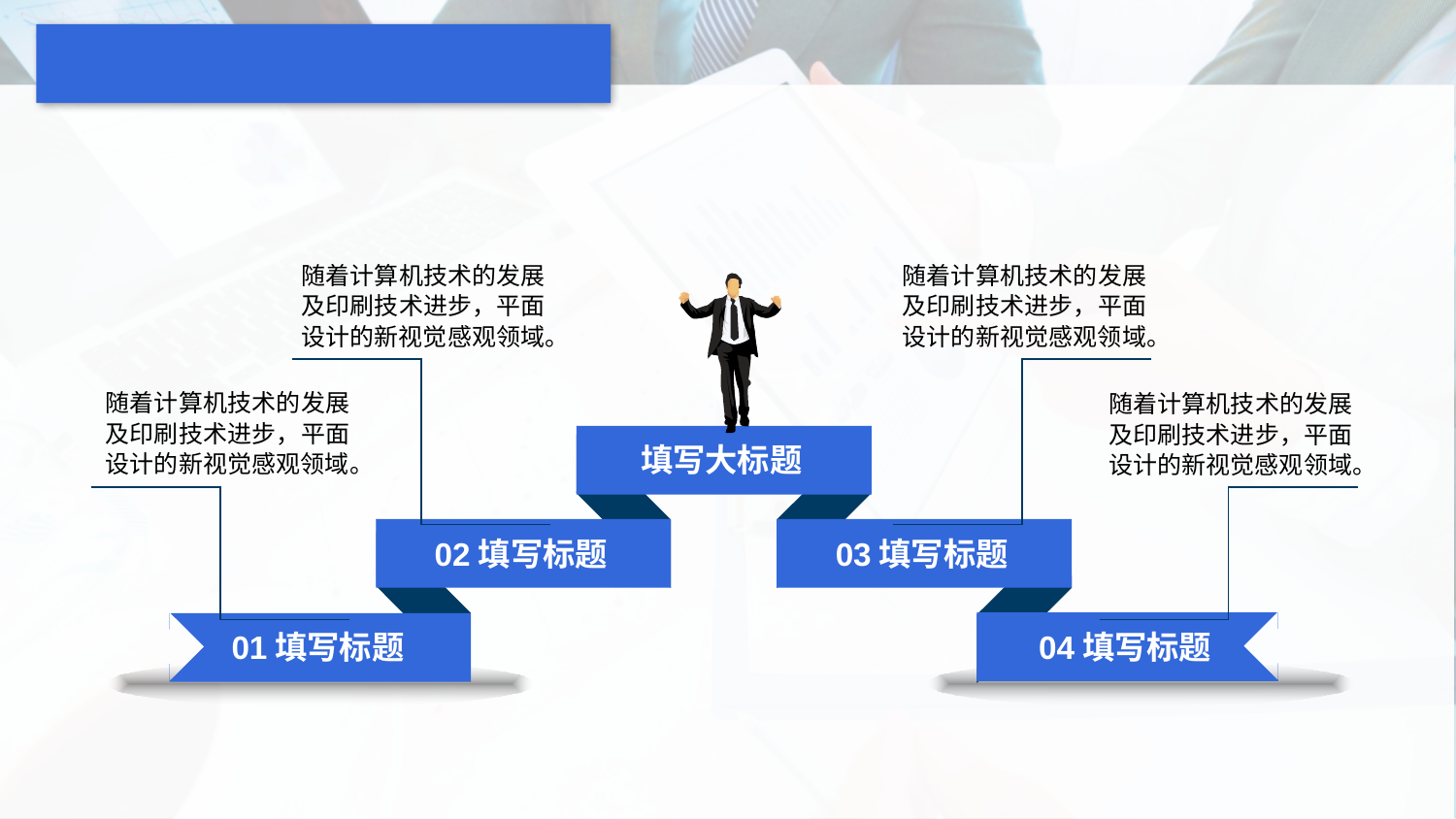

#
随着计算机技术的发展及印刷技术进步，平面设计的新视觉感观领域。
随着计算机技术的发展及印刷技术进步，平面设计的新视觉感观领域。

随着计算机技术的发展及印刷技术进步，平面设计的新视觉感观领域。
随着计算机技术的发展及印刷技术进步，平面设计的新视觉感观领域。

填写大标题

02填写标题
03填写标题

01填写标题
04填写标题